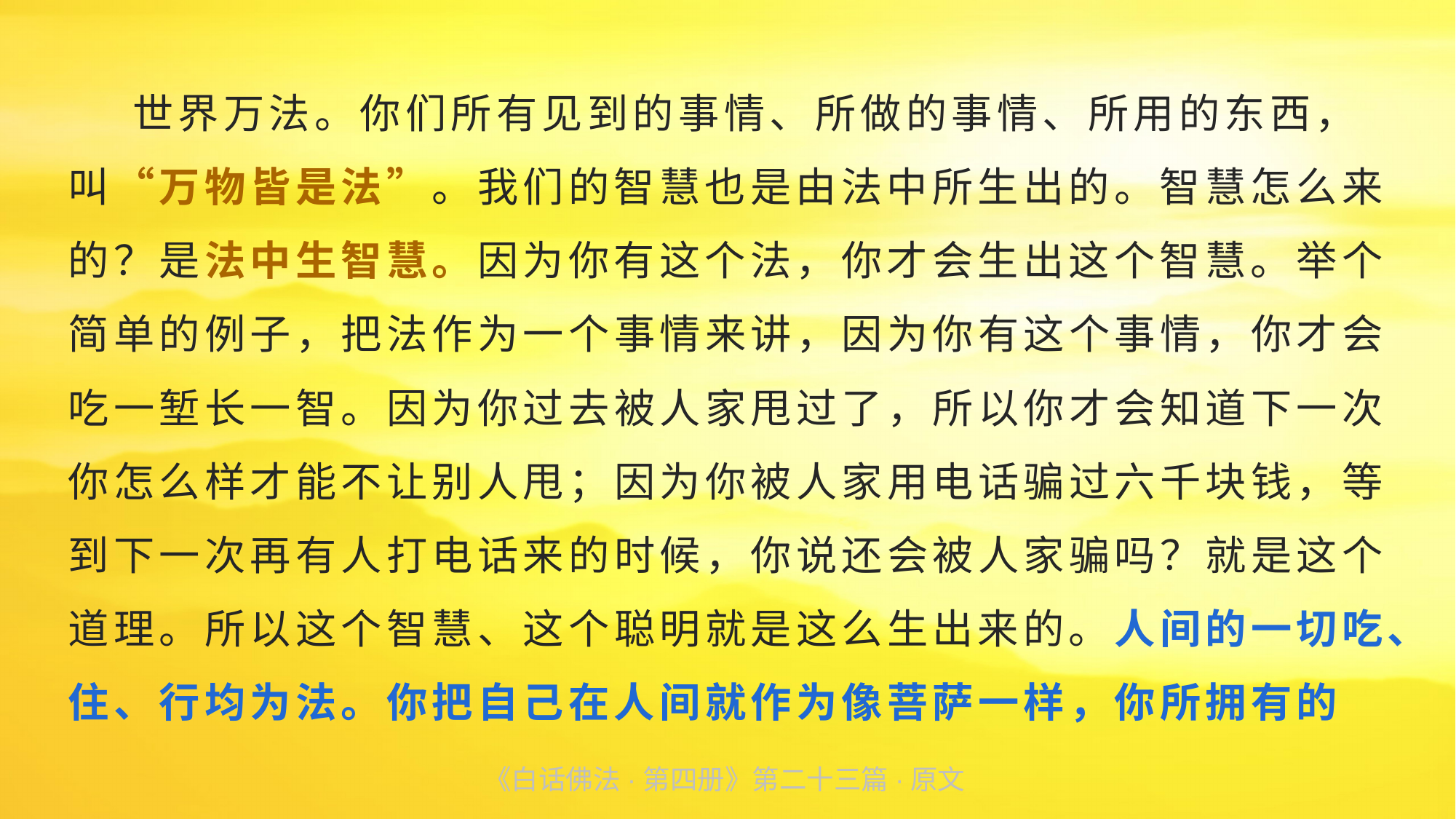

世界万法。你们所有见到的事情、所做的事情、所用的东西，
叫“万物皆是法”。我们的智慧也是由法中所生出的。智慧怎么来的？是法中生智慧。因为你有这个法，你才会生出这个智慧。举个简单的例子，把法作为一个事情来讲，因为你有这个事情，你才会吃一堑长一智。因为你过去被人家甩过了，所以你才会知道下一次你怎么样才能不让别人甩；因为你被人家用电话骗过六千块钱，等到下一次再有人打电话来的时候，你说还会被人家骗吗？就是这个道理。所以这个智慧、这个聪明就是这么生出来的。人间的一切吃、住、行均为法。你把自己在人间就作为像菩萨一样，你所拥有的
《白话佛法·第四册》第二十三篇·原文